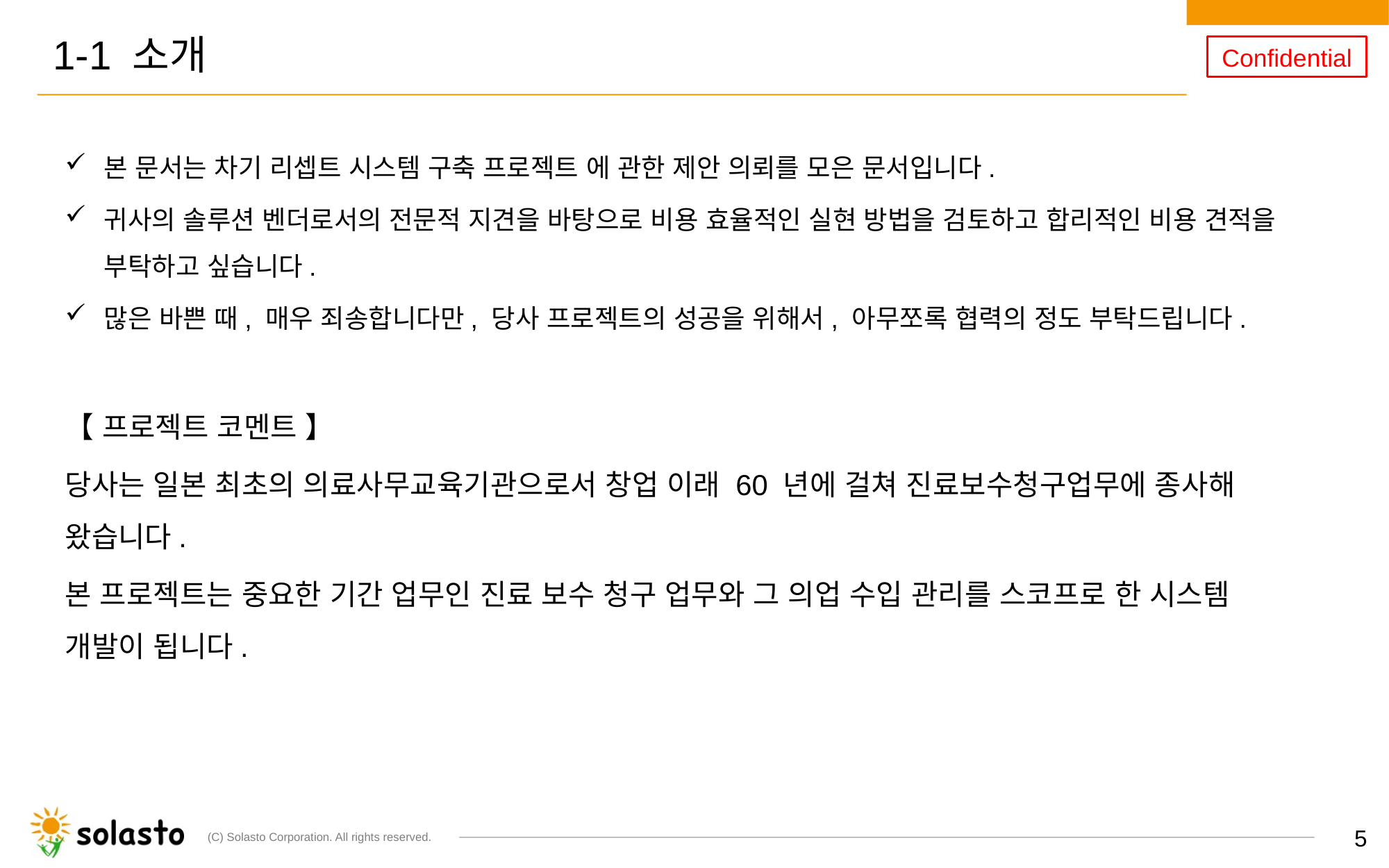

# 1-1 소개
본 문서는 차기 리셉트 시스템 구축 프로젝트 에 관한 제안 의뢰를 모은 문서입니다.
귀사의 솔루션 벤더로서의 전문적 지견을 바탕으로 비용 효율적인 실현 방법을 검토하고 합리적인 비용 견적을 부탁하고 싶습니다.
많은 바쁜 때, 매우 죄송합니다만, 당사 프로젝트의 성공을 위해서, 아무쪼록 협력의 정도 부탁드립니다.

【 프로젝트 코멘트 】
당사는 일본 최초의 의료사무교육기관으로서 창업 이래 60 년에 걸쳐 진료보수청구업무에 종사해 왔습니다.
본 프로젝트는 중요한 기간 업무인 진료 보수 청구 업무와 그 의업 수입 관리를 스코프로 한 시스템 개발이 됩니다.